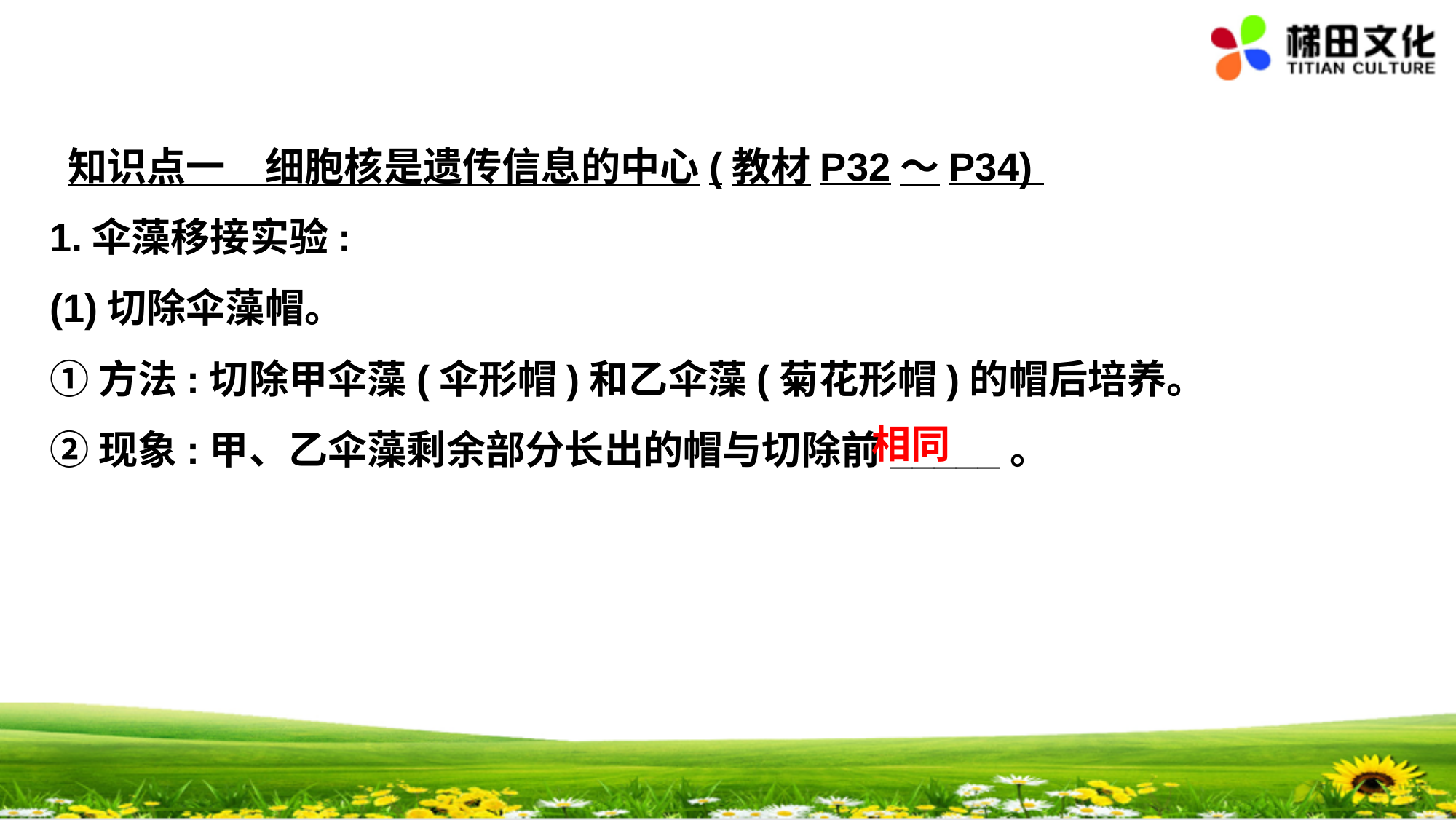

知识点一　细胞核是遗传信息的中心(教材P32～P34)
1.伞藻移接实验:
(1)切除伞藻帽。
①方法:切除甲伞藻(伞形帽)和乙伞藻(菊花形帽)的帽后培养。
②现象:甲、乙伞藻剩余部分长出的帽与切除前_____。
相同